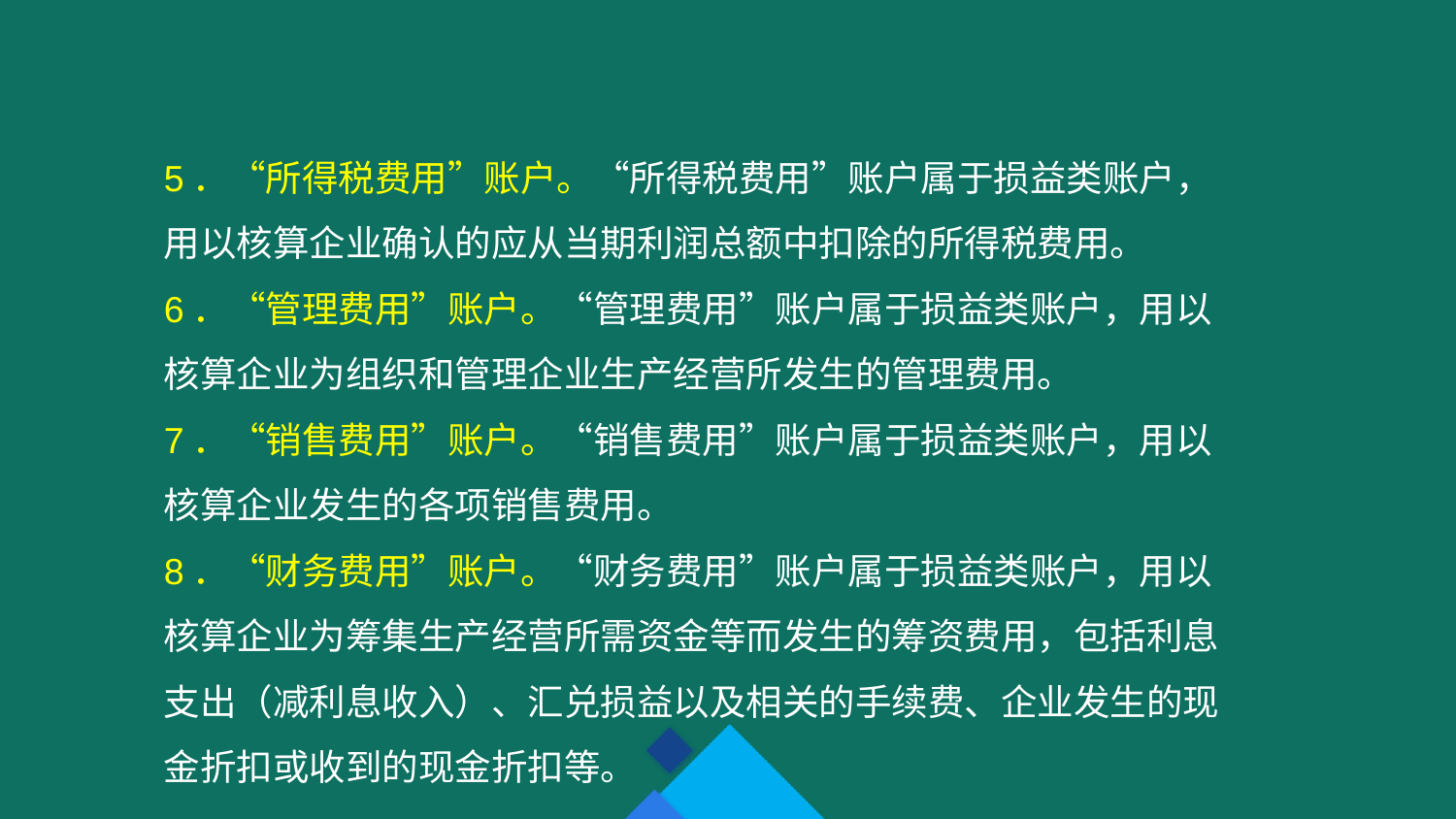

5．“所得税费用”账户。“所得税费用”账户属于损益类账户，用以核算企业确认的应从当期利润总额中扣除的所得税费用。
6．“管理费用”账户。“管理费用”账户属于损益类账户，用以核算企业为组织和管理企业生产经营所发生的管理费用。
7．“销售费用”账户。“销售费用”账户属于损益类账户，用以核算企业发生的各项销售费用。
8．“财务费用”账户。“财务费用”账户属于损益类账户，用以核算企业为筹集生产经营所需资金等而发生的筹资费用，包括利息支出（减利息收入）、汇兑损益以及相关的手续费、企业发生的现金折扣或收到的现金折扣等。